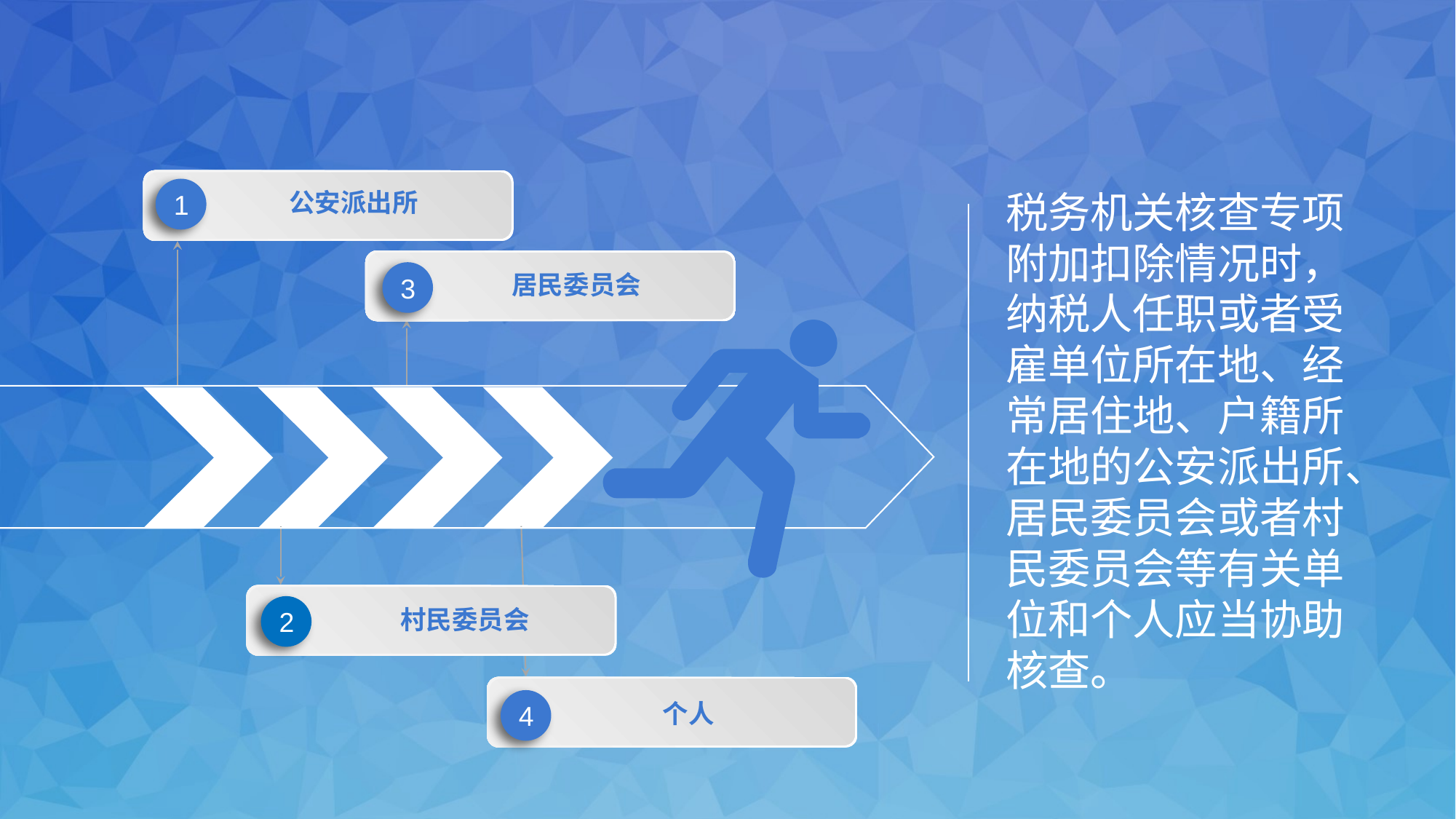

1
公安派出所
税务机关核查专项附加扣除情况时，纳税人任职或者受雇单位所在地、经常居住地、户籍所在地的公安派出所、居民委员会或者村民委员会等有关单位和个人应当协助核查。

3
居民委员会

2
村民委员会

4
个人